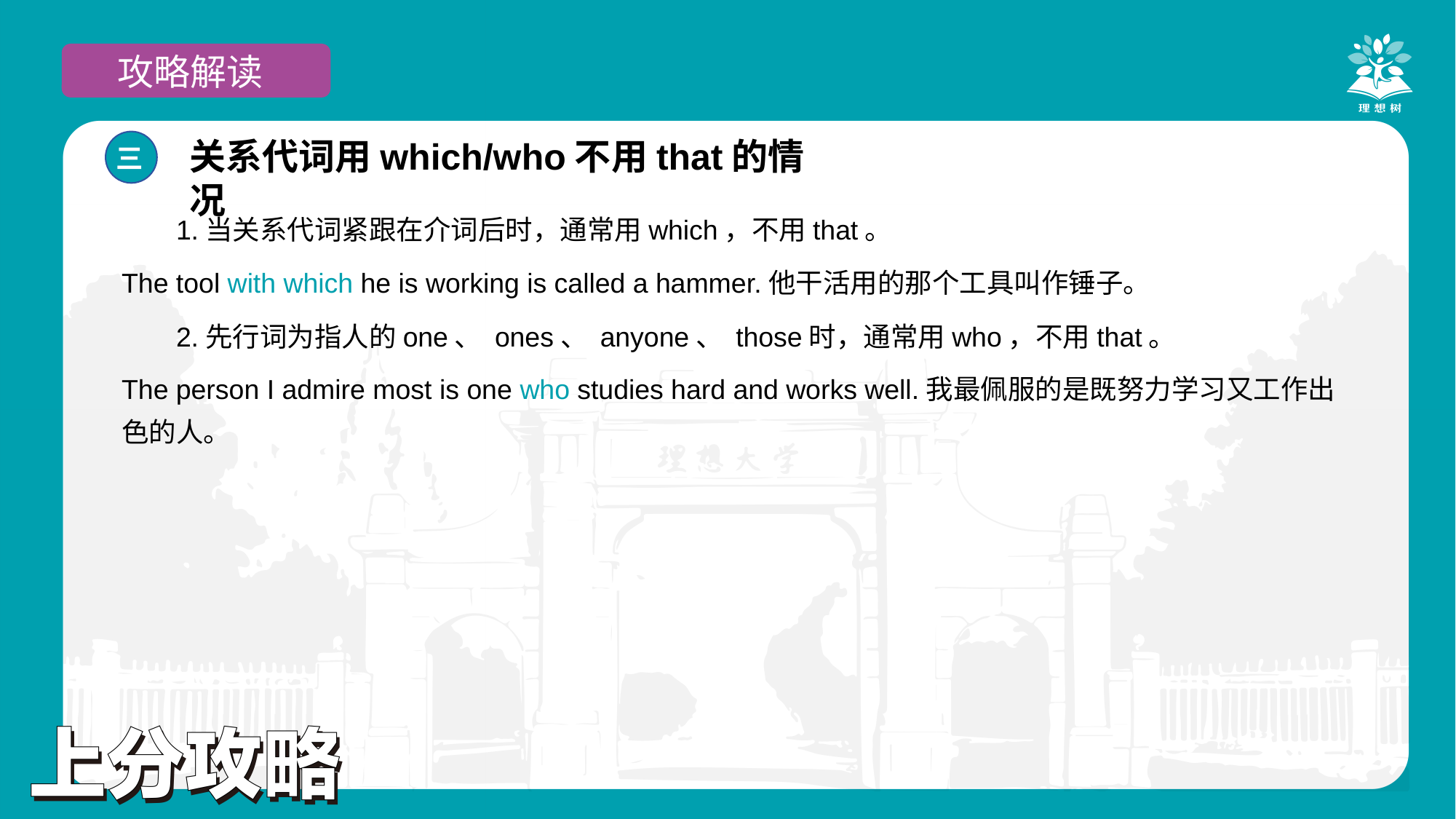

攻略解读
关系代词用which/who不用that的情况

三
1.当关系代词紧跟在介词后时，通常用which，不用that。
The tool with which he is working is called a hammer.他干活用的那个工具叫作锤子。
2.先行词为指人的one、 ones、 anyone、 those时，通常用who，不用that。
The person I admire most is one who studies hard and works well.我最佩服的是既努力学习又工作出色的人。